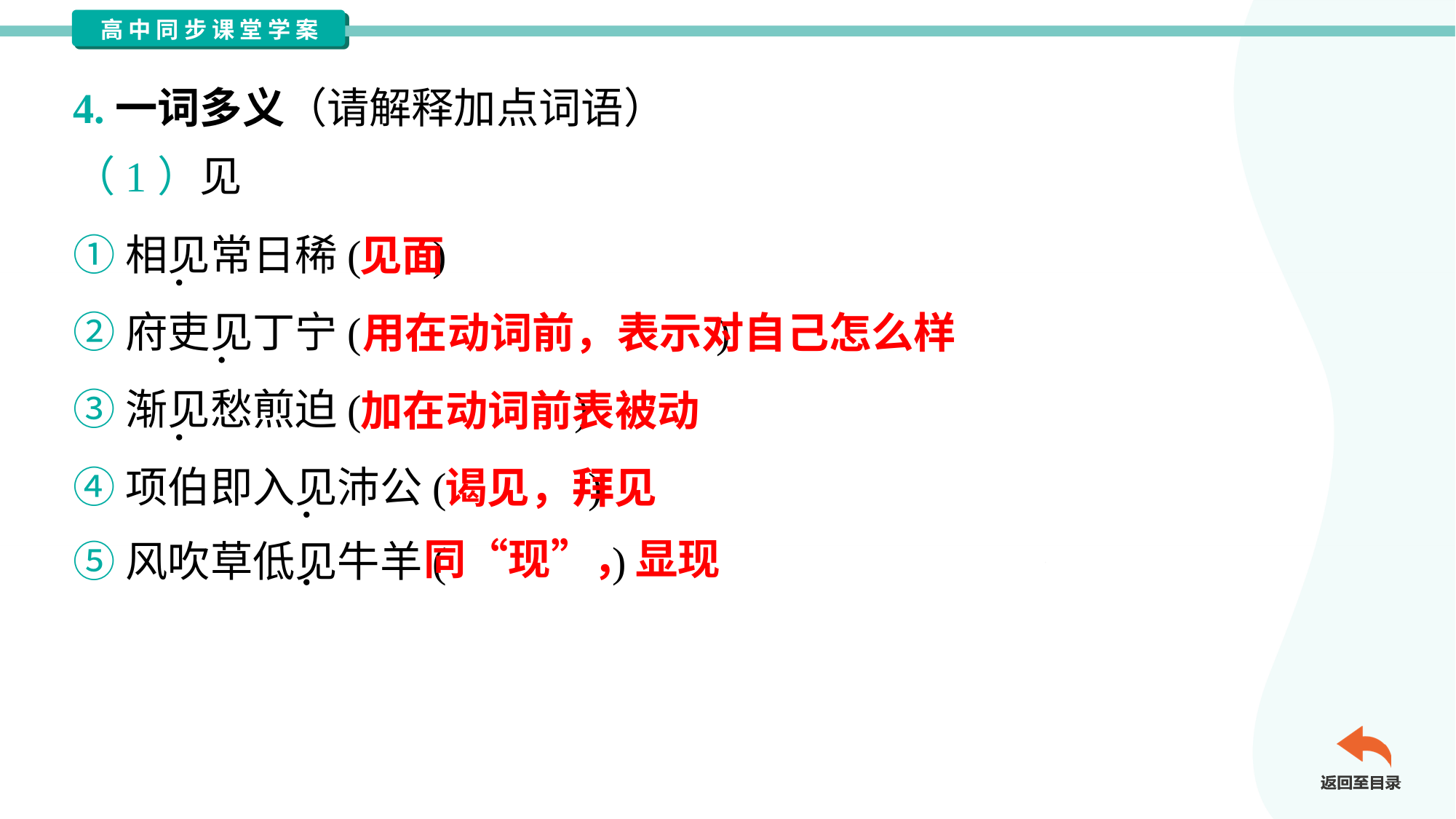

4.一词多义（请解释加点词语）
（1）见
①相见常日稀(      )
②府吏见丁宁(                              )
③渐见愁煎迫(                  )
④项伯即入见沛公(            )
⑤风吹草低见牛羊(              )
见面
用在动词前，表示对自己怎么样

加在动词前表被动

谒见，拜见

同“现”，显现